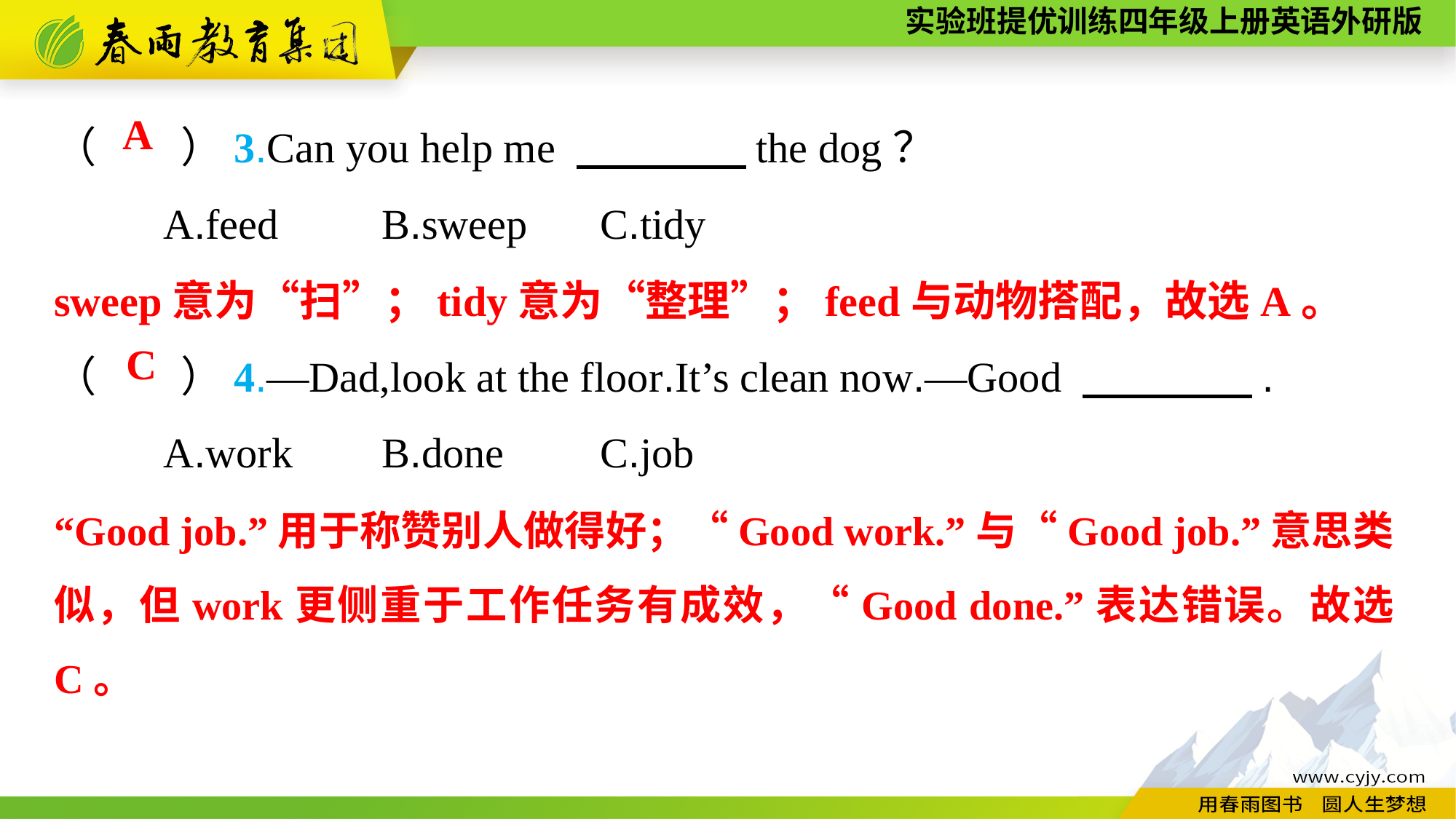

（　　）3.Can you help me 　　　　the dog？
	A.feed	B.sweep	C.tidy

（　　）4.—Dad,look at the floor.It’s clean now.—Good 　　　　.
	A.work	B.done	C.job
A
sweep意为“扫”；tidy意为“整理”；feed与动物搭配，故选A。
C
“Good job.”用于称赞别人做得好；“Good work.”与“Good job.”意思类
似，但work更侧重于工作任务有成效，“Good done.”表达错误。故选C。